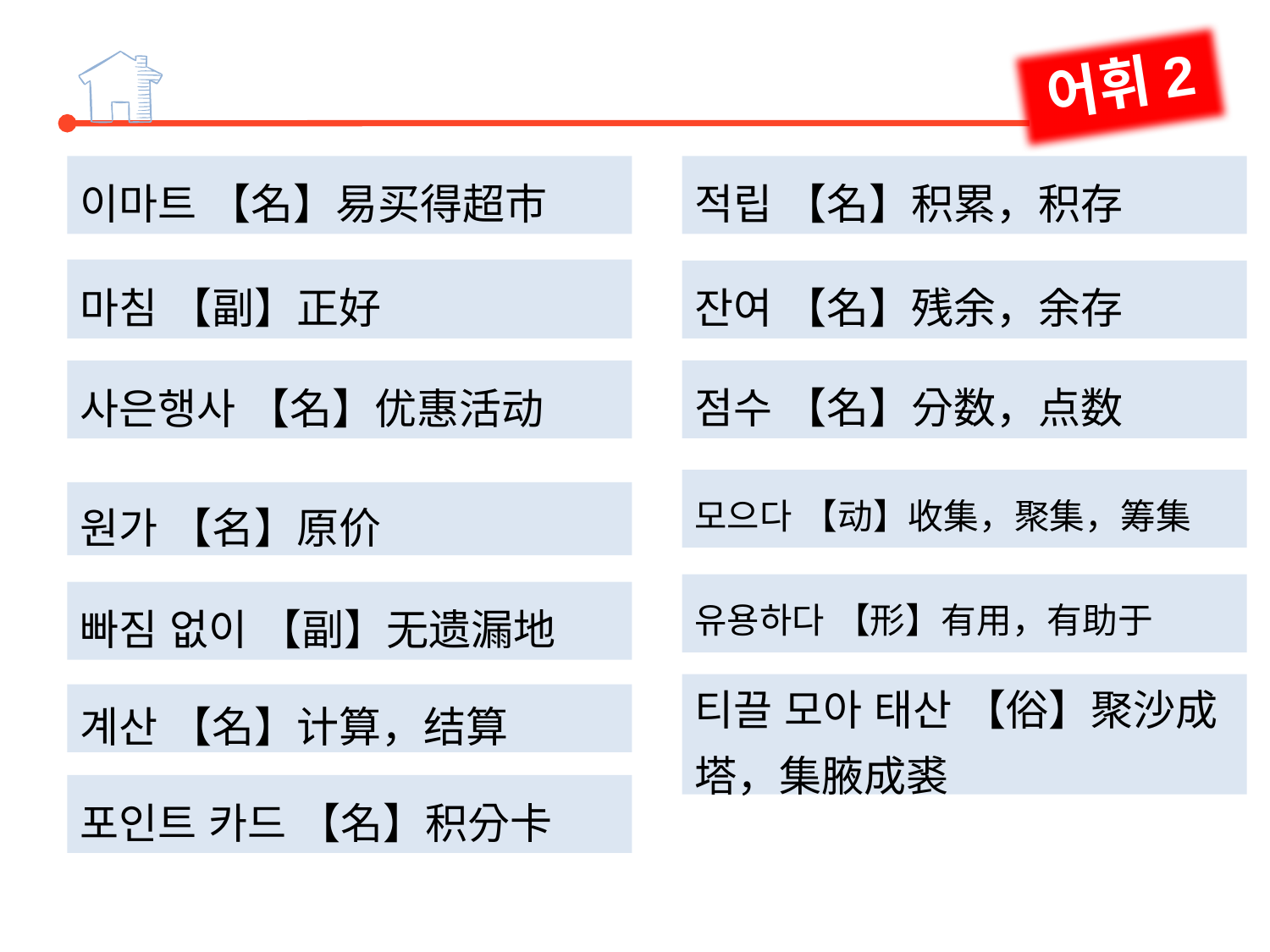

어휘2

이마트 【名】易买得超市
마침 【副】正好
사은행사 【名】优惠活动
적립 【名】积累，积存
잔여 【名】残余，余存
점수 【名】分数，点数
모으다 【动】收集，聚集，筹集
유용하다 【形】有用，有助于
티끌 모아 태산 【俗】聚沙成塔，集腋成裘
원가 【名】原价
빠짐 없이 【副】无遗漏地
계산 【名】计算，结算
포인트 카드 【名】积分卡